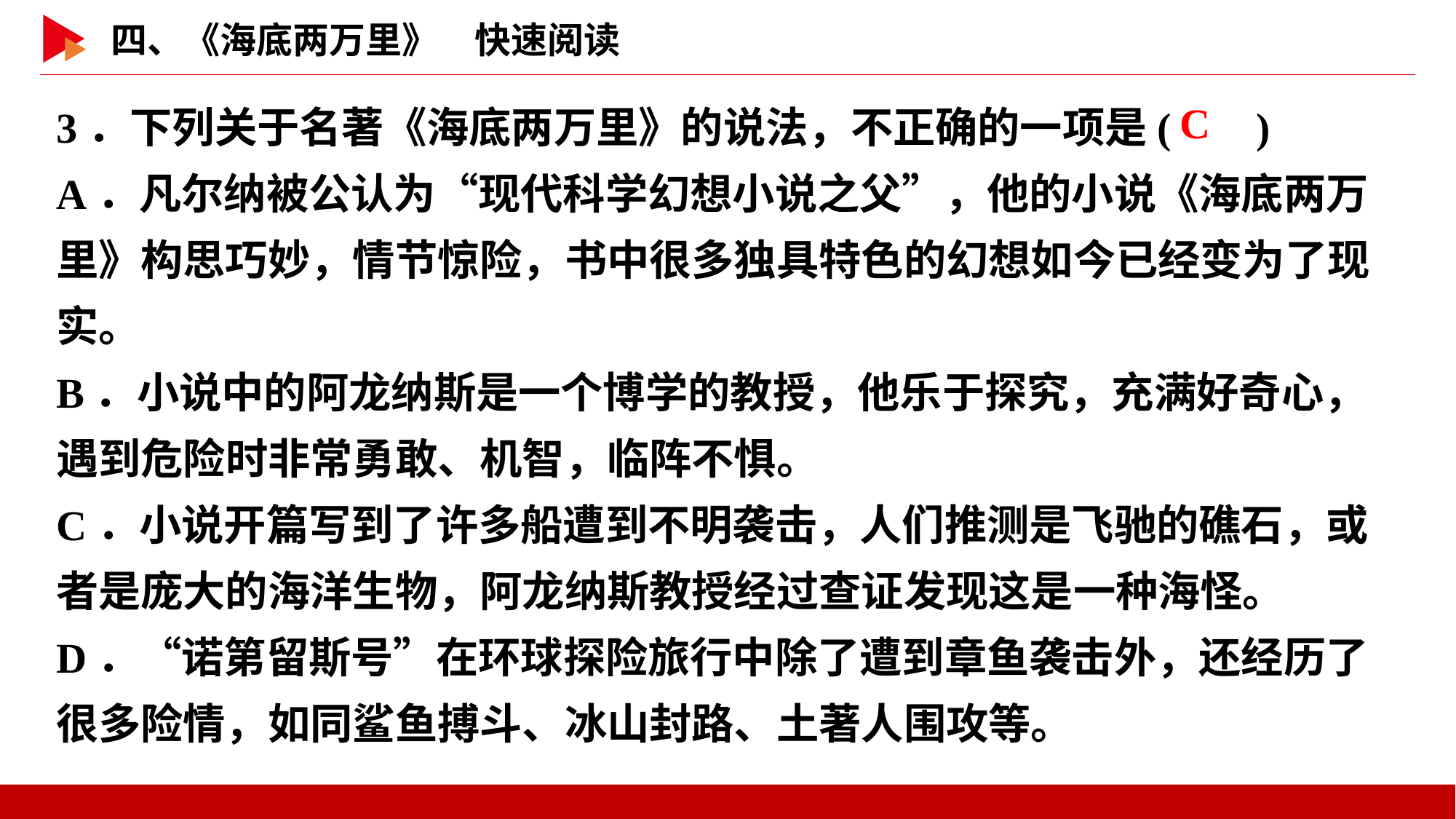

3．下列关于名著《海底两万里》的说法，不正确的一项是(        )
A．凡尔纳被公认为“现代科学幻想小说之父”，他的小说《海底两万里》构思巧妙，情节惊险，书中很多独具特色的幻想如今已经变为了现实。
B．小说中的阿龙纳斯是一个博学的教授，他乐于探究，充满好奇心，遇到危险时非常勇敢、机智，临阵不惧。
C．小说开篇写到了许多船遭到不明袭击，人们推测是飞驰的礁石，或者是庞大的海洋生物，阿龙纳斯教授经过查证发现这是一种海怪。
D．“诺第留斯号”在环球探险旅行中除了遭到章鱼袭击外，还经历了很多险情，如同鲨鱼搏斗、冰山封路、土著人围攻等。
   C